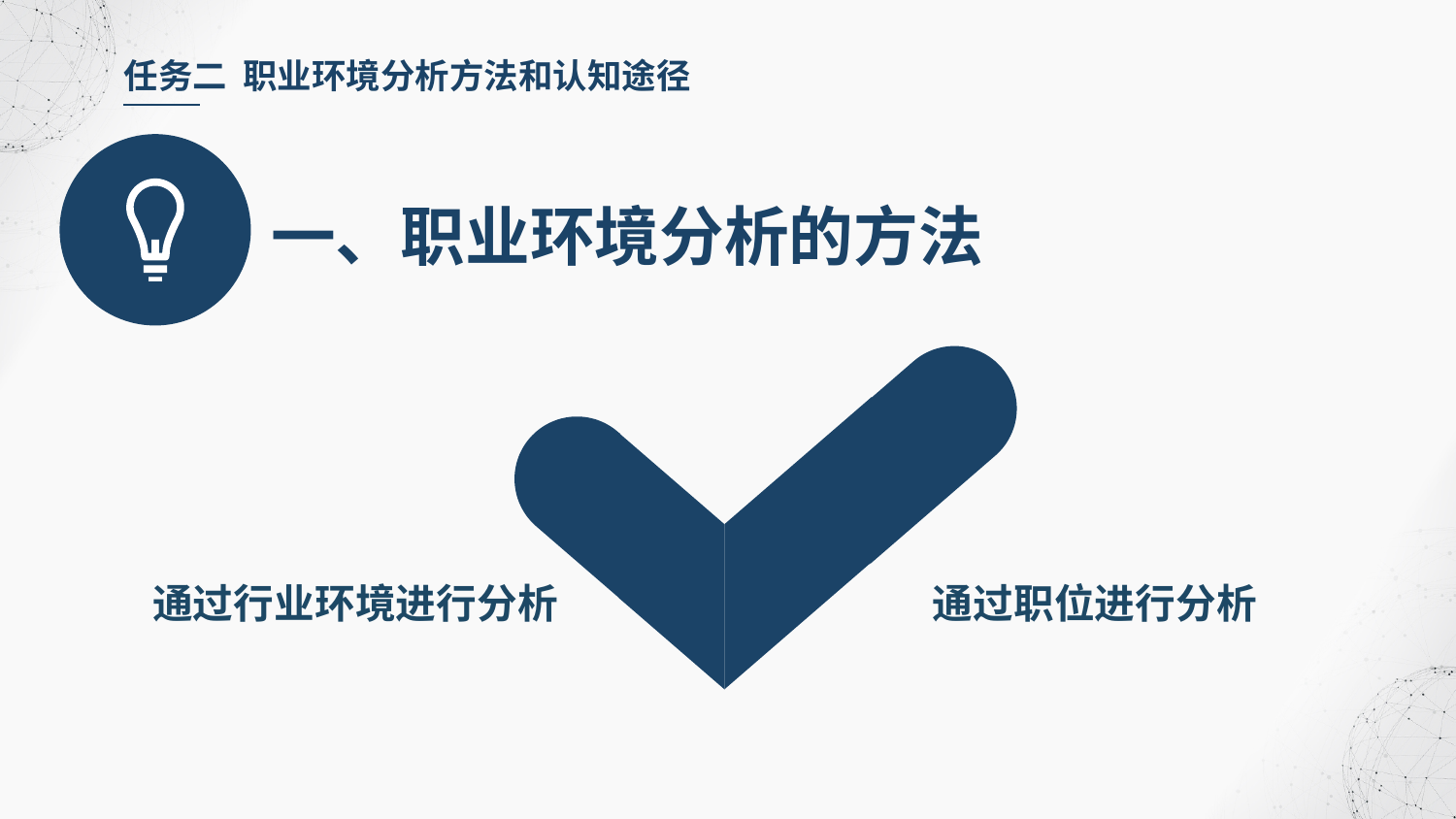

任务二  职业环境分析方法和认知途径

一、职业环境分析的方法

通过行业环境进行分析
通过职位进行分析